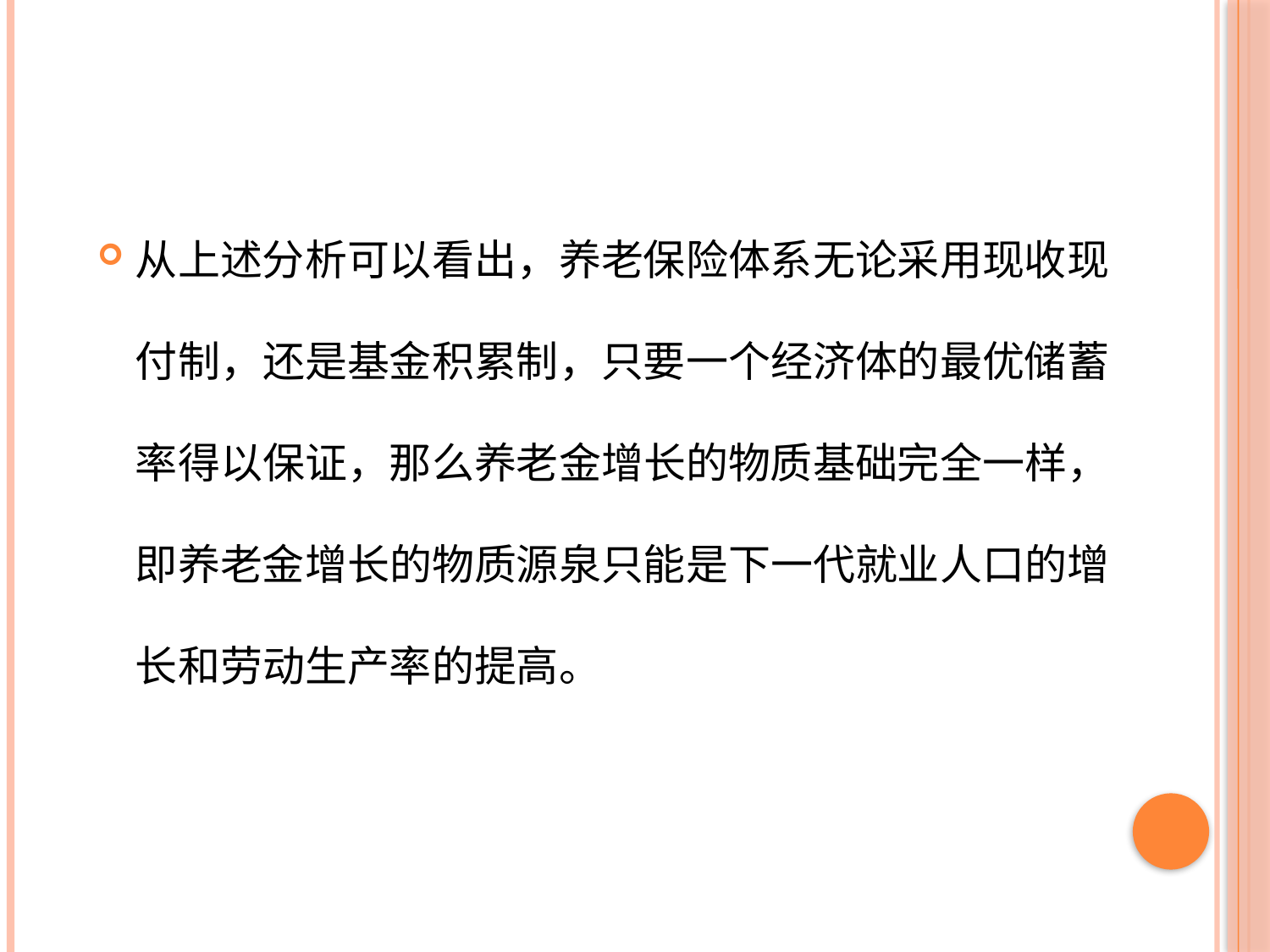

从上述分析可以看出，养老保险体系无论采用现收现付制，还是基金积累制，只要一个经济体的最优储蓄率得以保证，那么养老金增长的物质基础完全一样，即养老金增长的物质源泉只能是下一代就业人口的增长和劳动生产率的提高。